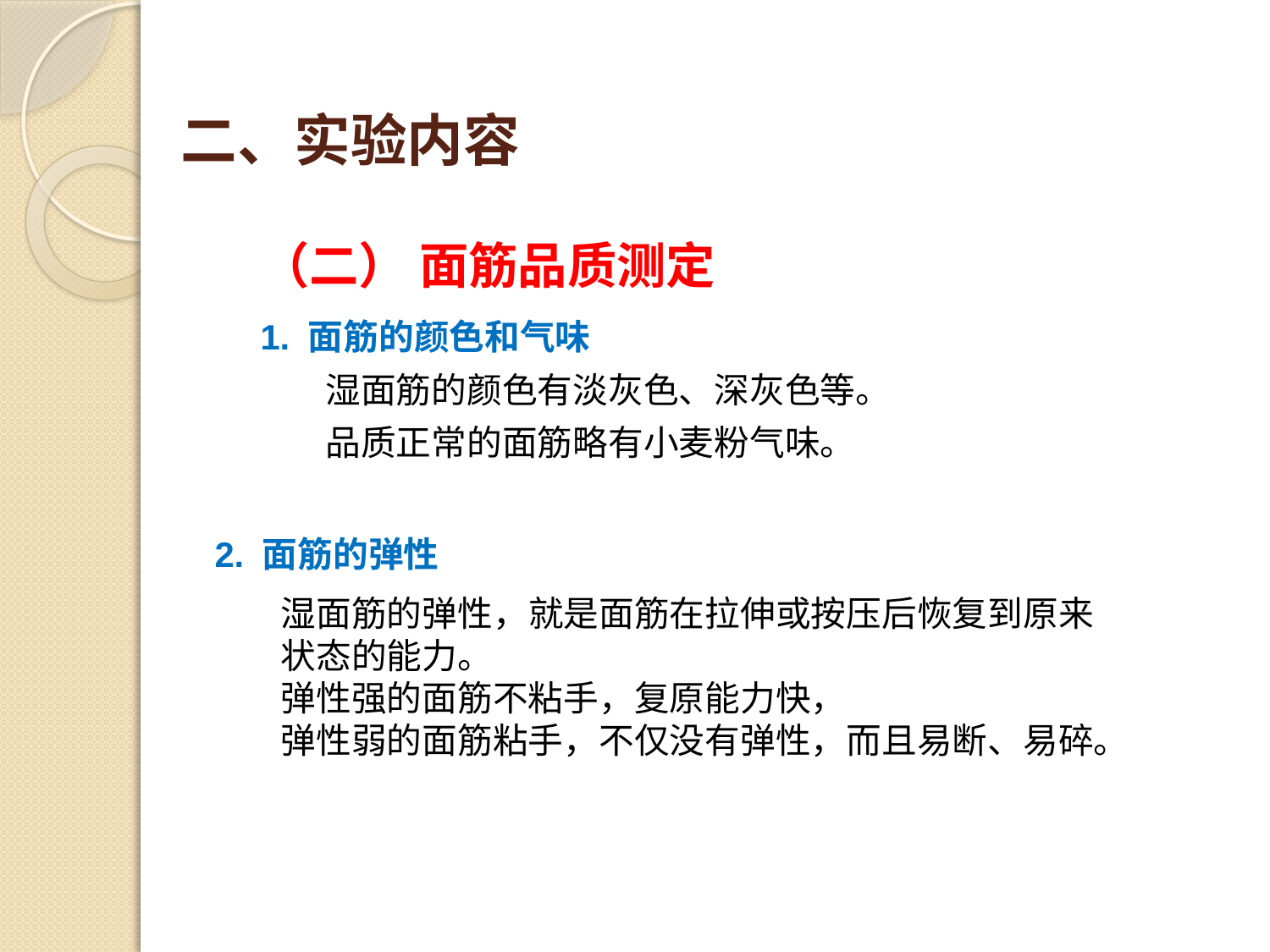

# 二、实验内容
（二） 面筋品质测定
1. 面筋的颜色和气味
湿面筋的颜色有淡灰色、深灰色等。
品质正常的面筋略有小麦粉气味。

2. 面筋的弹性
湿面筋的弹性，就是面筋在拉伸或按压后恢复到原来状态的能力。
弹性强的面筋不粘手，复原能力快，
弹性弱的面筋粘手，不仅没有弹性，而且易断、易碎。